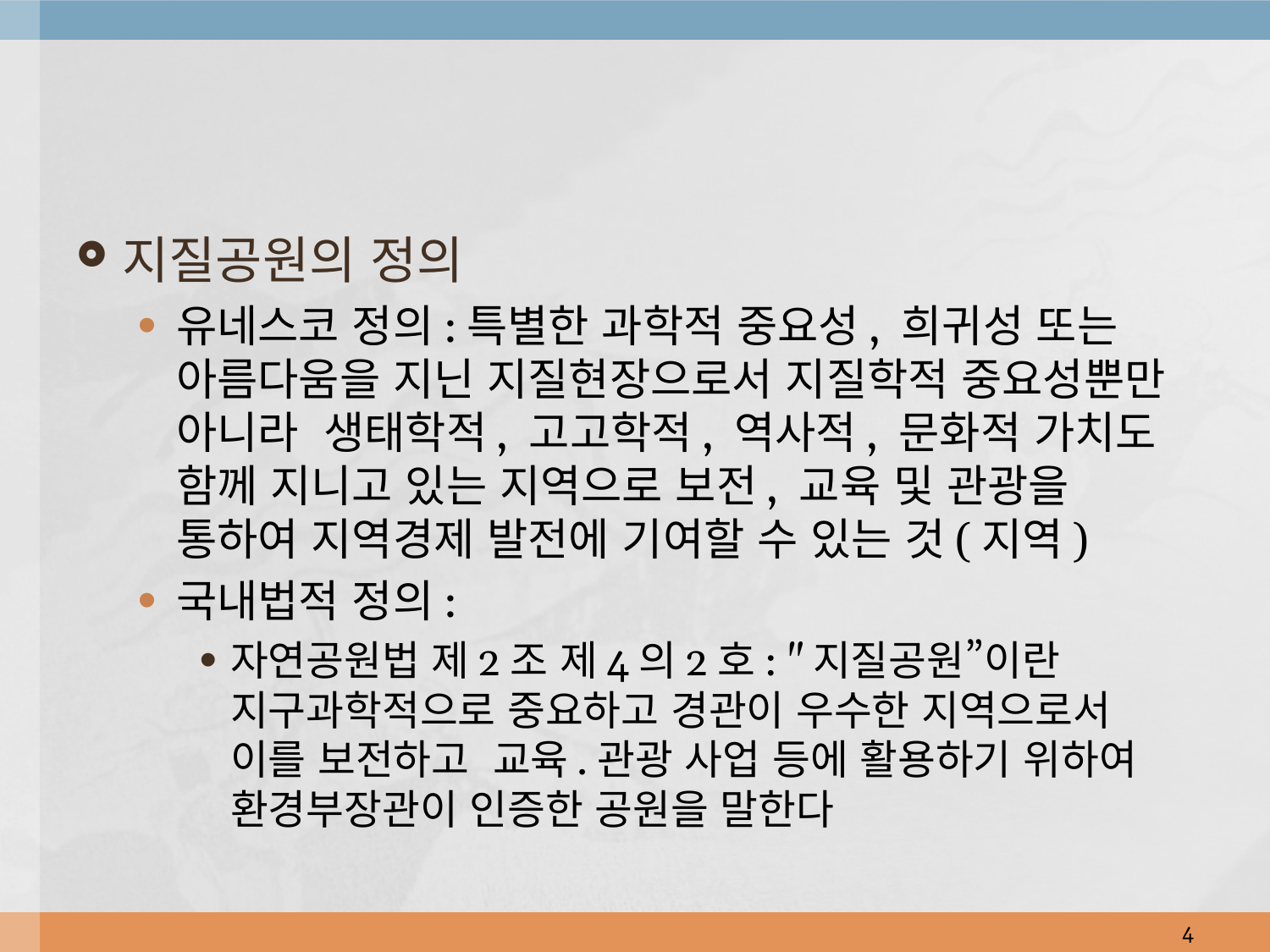

지질공원의 정의
유네스코 정의:특별한 과학적 중요성, 희귀성 또는 아름다움을 지닌 지질현장으로서 지질학적 중요성뿐만 아니라  생태학적, 고고학적, 역사적, 문화적 가치도 함께 지니고 있는 지역으로 보전, 교육 및 관광을 통하여 지역경제 발전에 기여할 수 있는 것(지역)
국내법적 정의:
자연공원법 제2조 제4의2호: "지질공원”이란 지구과학적으로 중요하고 경관이 우수한 지역으로서 이를 보전하고  교육.관광 사업 등에 활용하기 위하여 환경부장관이 인증한 공원을 말한다
4